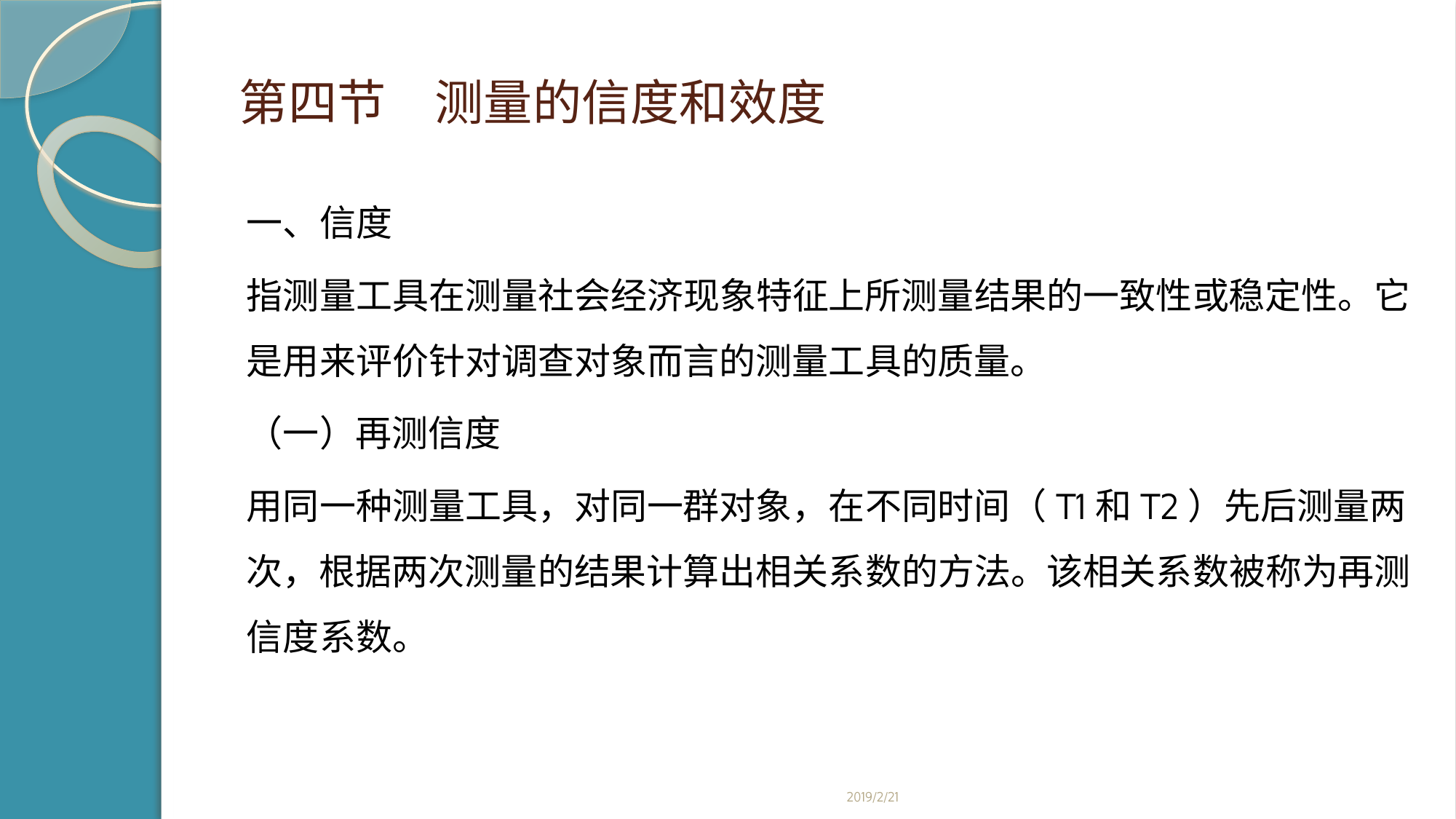

# 第四节　测量的信度和效度
一、信度
指测量工具在测量社会经济现象特征上所测量结果的一致性或稳定性。它是用来评价针对调查对象而言的测量工具的质量。
（一）再测信度
用同一种测量工具，对同一群对象，在不同时间（T1和T2）先后测量两次，根据两次测量的结果计算出相关系数的方法。该相关系数被称为再测信度系数。
2019/2/21